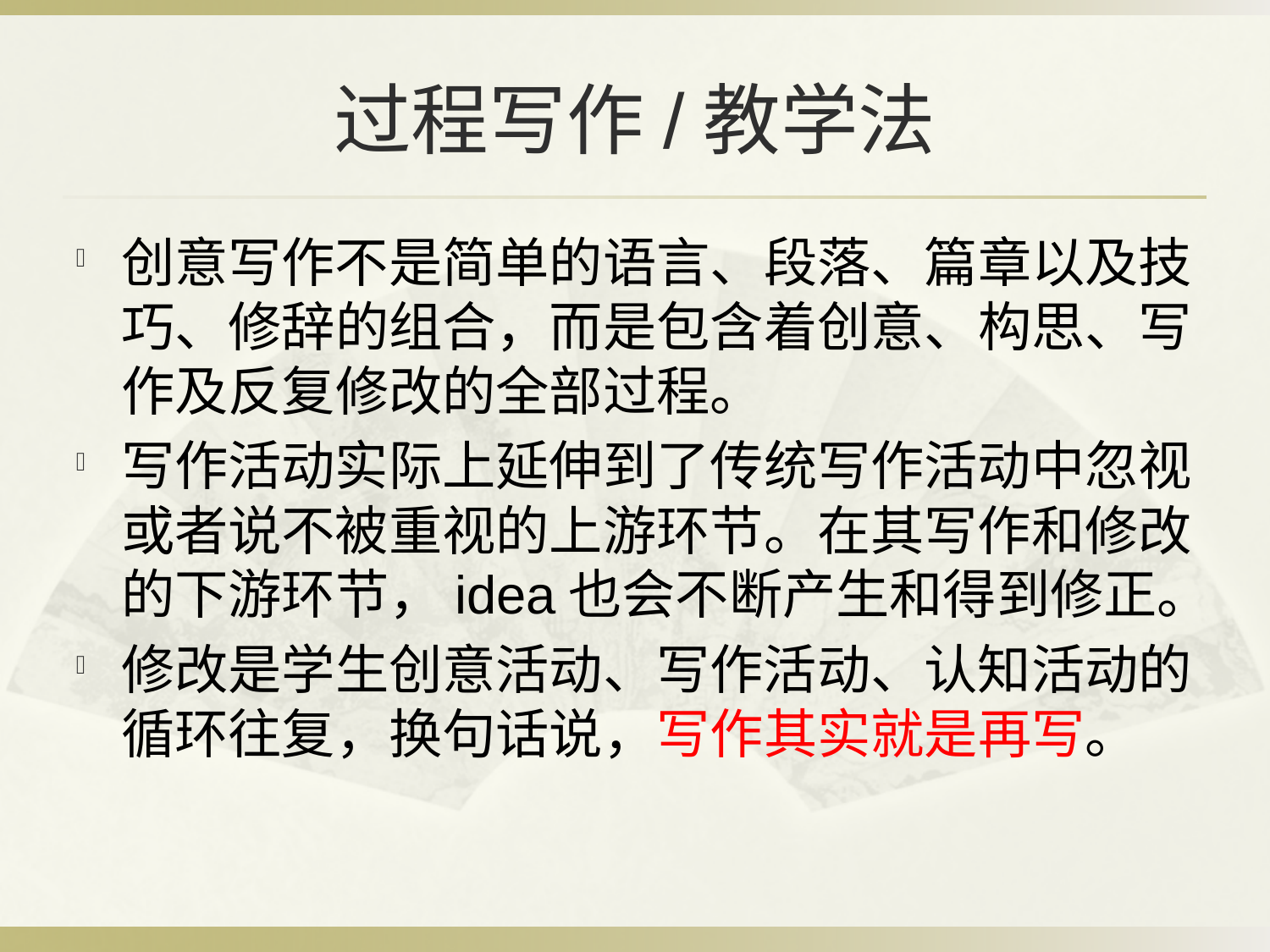

# 过程写作/教学法
创意写作不是简单的语言、段落、篇章以及技巧、修辞的组合，而是包含着创意、构思、写作及反复修改的全部过程。
写作活动实际上延伸到了传统写作活动中忽视或者说不被重视的上游环节。在其写作和修改的下游环节，idea也会不断产生和得到修正。
修改是学生创意活动、写作活动、认知活动的循环往复，换句话说，写作其实就是再写。